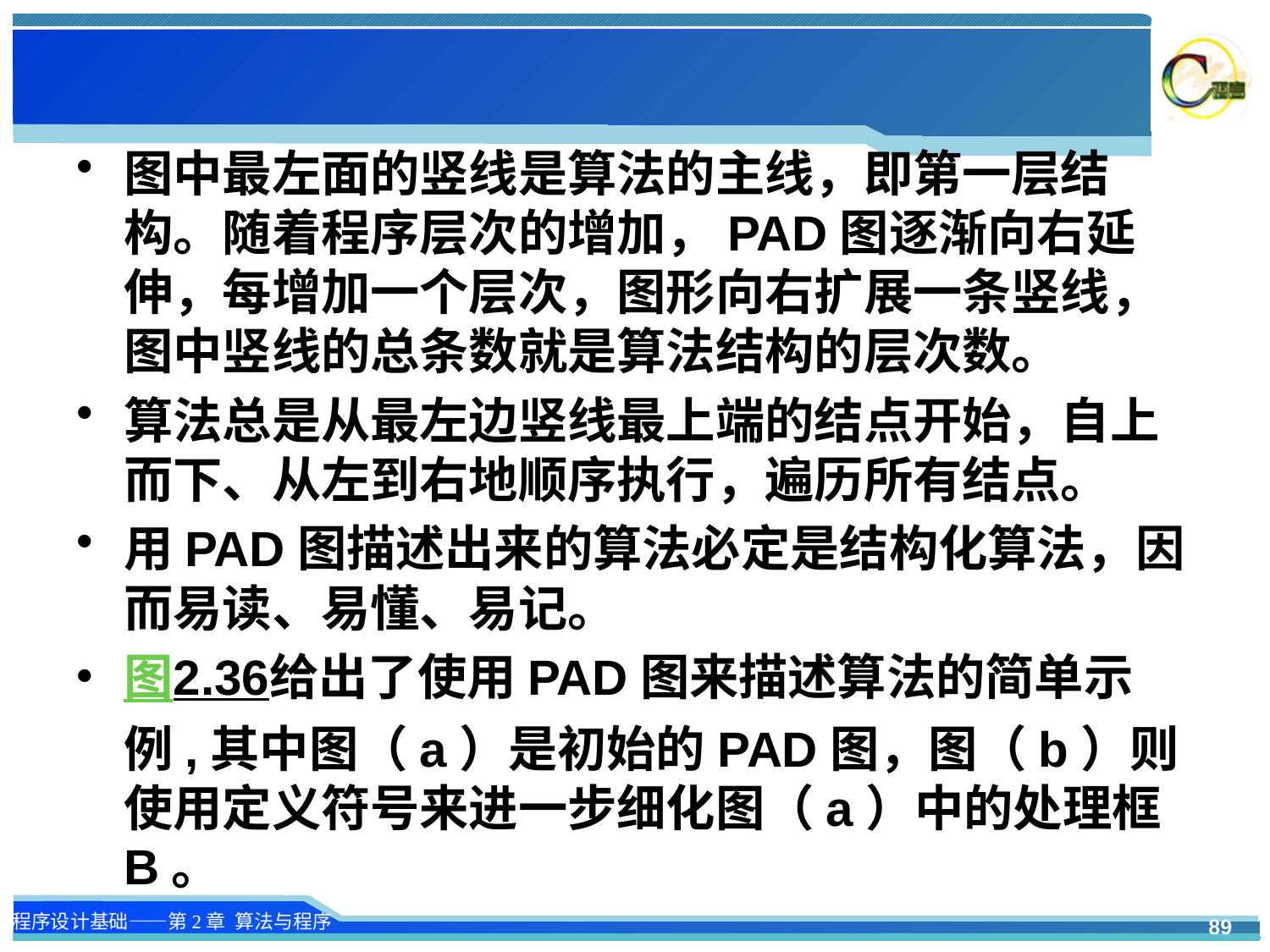

图中最左面的竖线是算法的主线，即第一层结构。随着程序层次的增加，PAD图逐渐向右延伸，每增加一个层次，图形向右扩展一条竖线，图中竖线的总条数就是算法结构的层次数。
算法总是从最左边竖线最上端的结点开始，自上而下、从左到右地顺序执行，遍历所有结点。
用PAD图描述出来的算法必定是结构化算法，因而易读、易懂、易记。
图2.36给出了使用PAD图来描述算法的简单示例,其中图（a）是初始的PAD图，图（b）则使用定义符号来进一步细化图（a）中的处理框B。
89